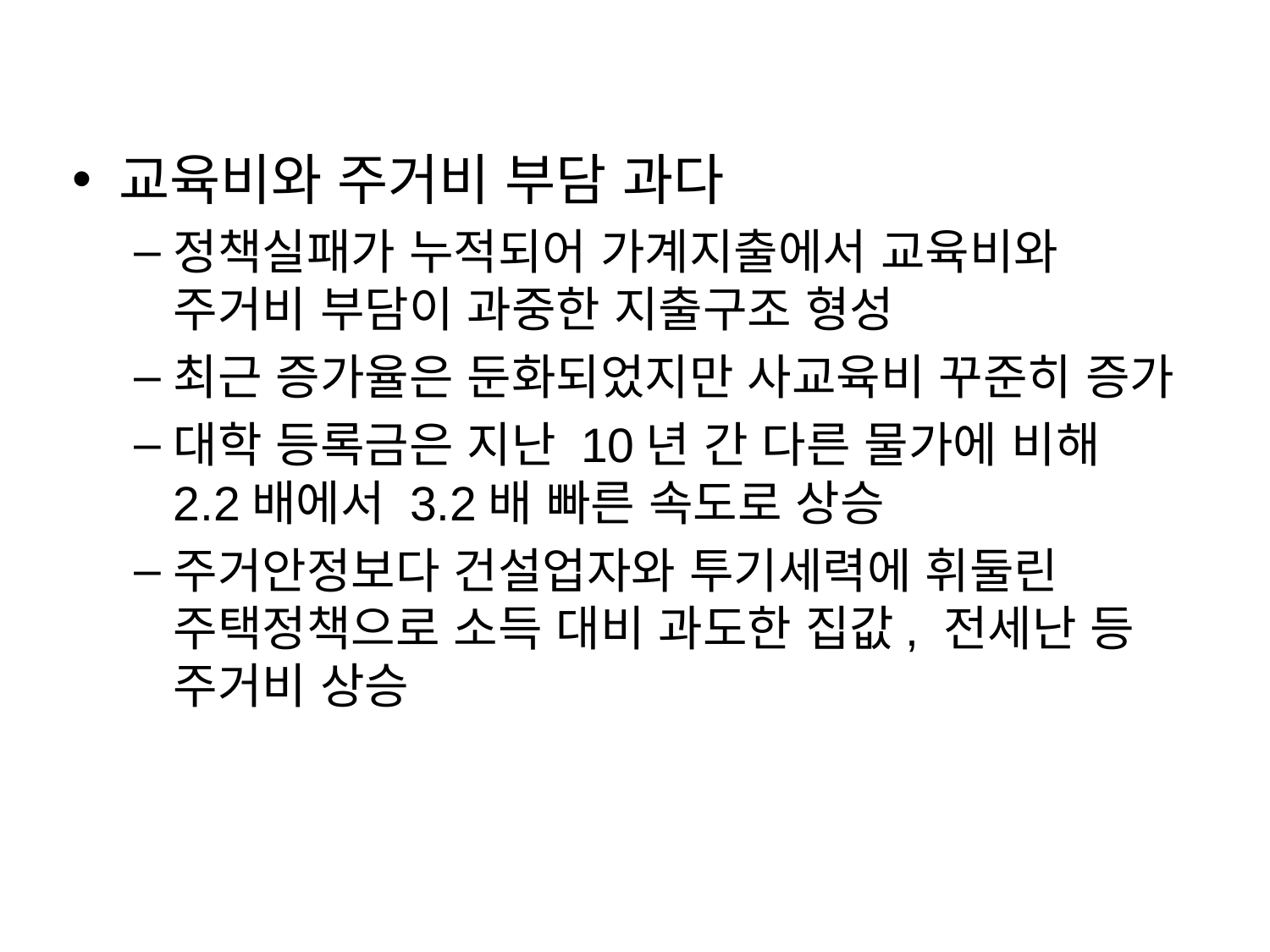

교육비와 주거비 부담 과다
정책실패가 누적되어 가계지출에서 교육비와 주거비 부담이 과중한 지출구조 형성
최근 증가율은 둔화되었지만 사교육비 꾸준히 증가
대학 등록금은 지난 10년 간 다른 물가에 비해 2.2배에서 3.2배 빠른 속도로 상승
주거안정보다 건설업자와 투기세력에 휘둘린 주택정책으로 소득 대비 과도한 집값, 전세난 등 주거비 상승